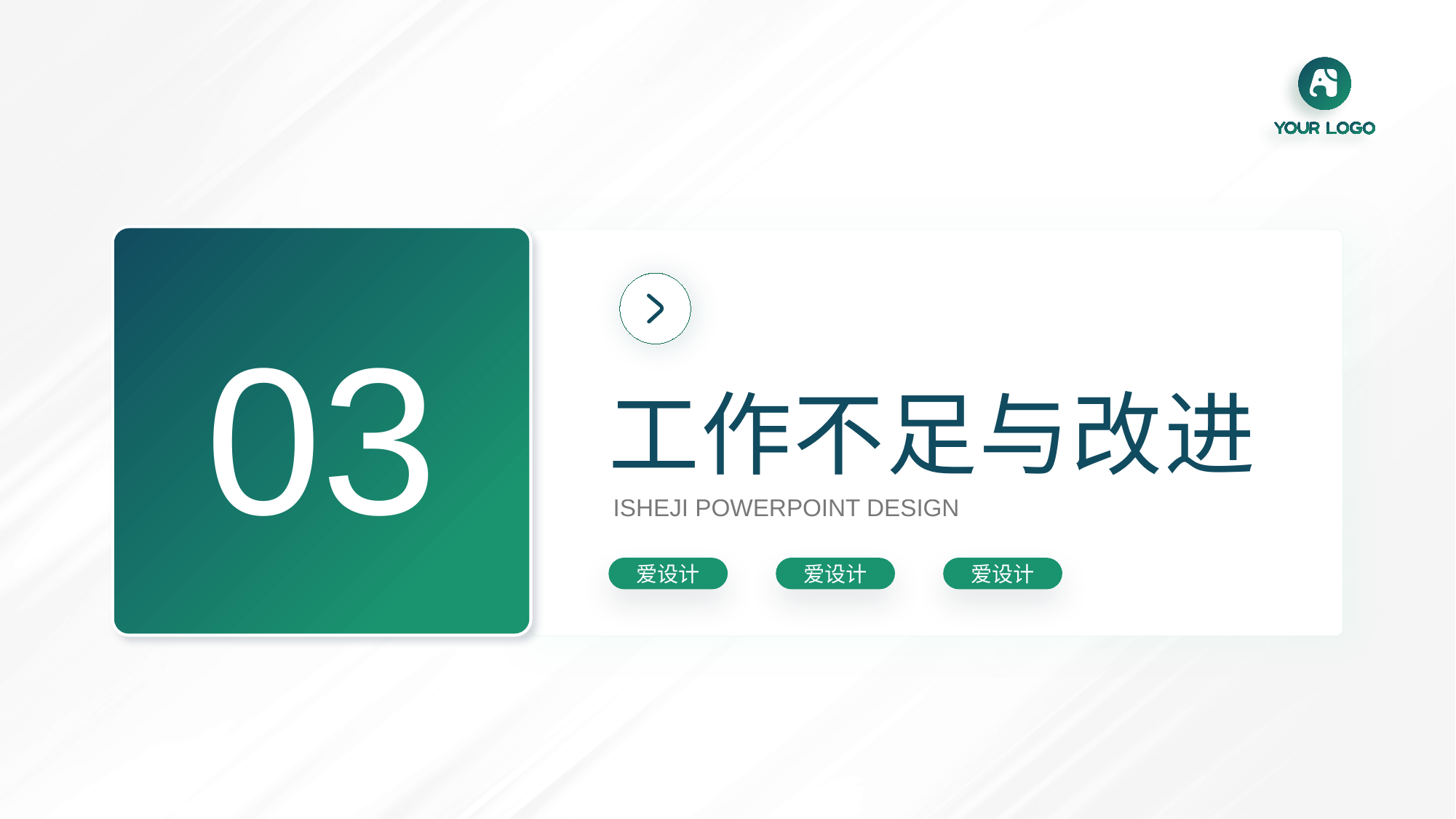

03

工作不足与改进
ISHEJI POWERPOINT DESIGN
爱设计
爱设计
爱设计